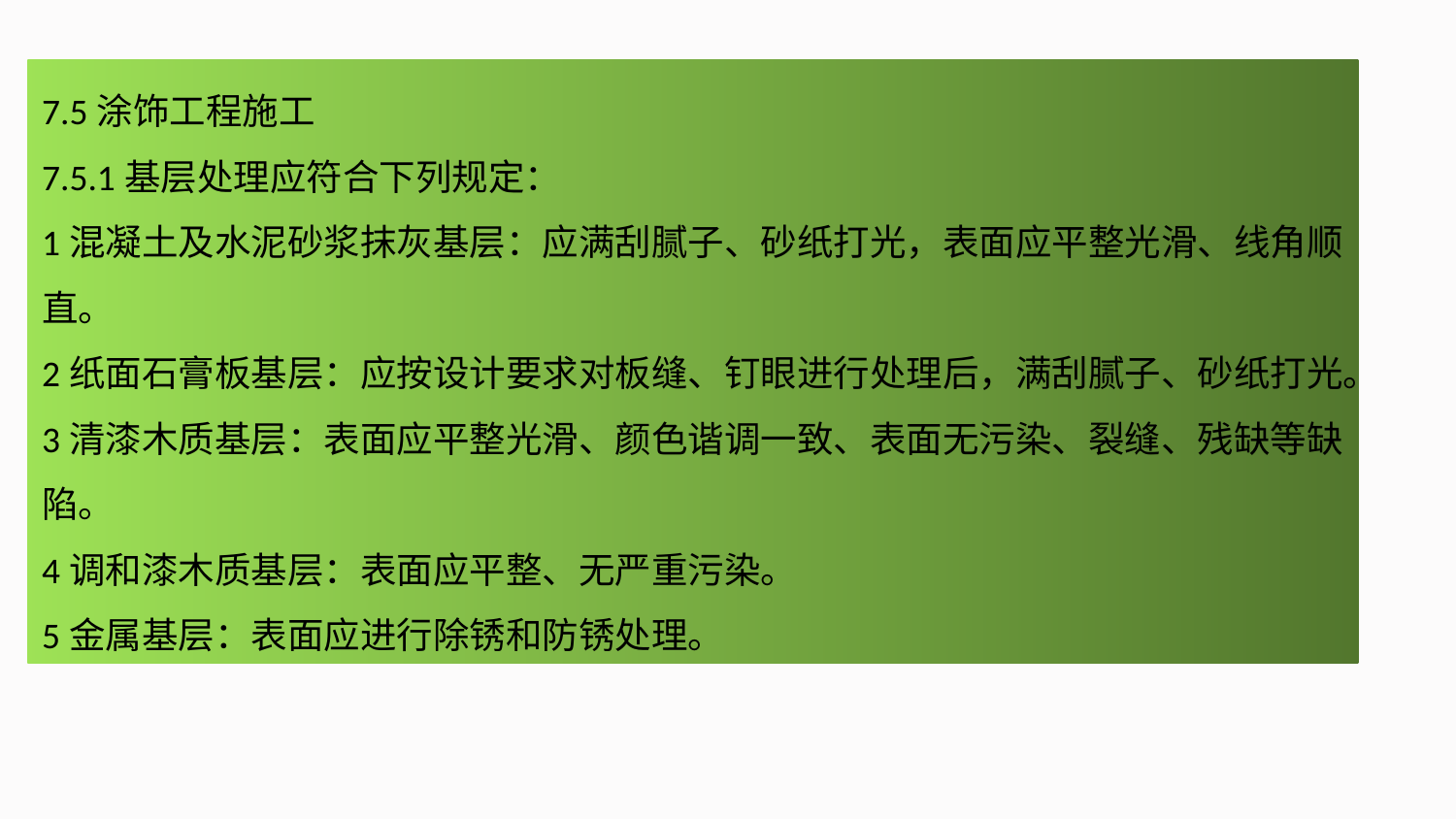

7.5涂饰工程施工
7.5.1基层处理应符合下列规定：
1混凝土及水泥砂浆抹灰基层：应满刮腻子、砂纸打光，表面应平整光滑、线角顺直。
2纸面石膏板基层：应按设计要求对板缝、钉眼进行处理后，满刮腻子、砂纸打光。
3清漆木质基层：表面应平整光滑、颜色谐调一致、表面无污染、裂缝、残缺等缺陷。
4调和漆木质基层：表面应平整、无严重污染。
5金属基层：表面应进行除锈和防锈处理。